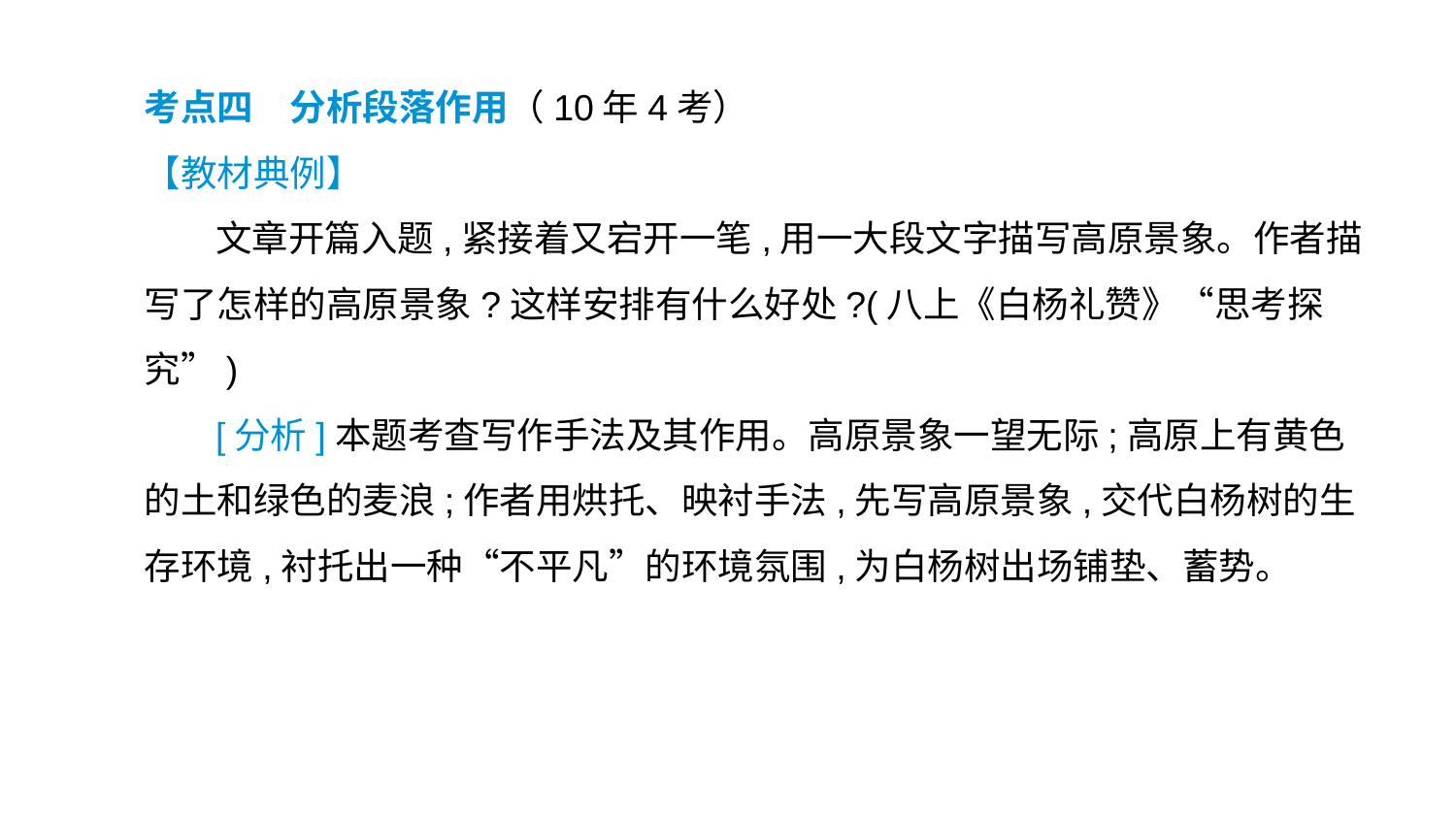

考点四　分析段落作用（10年4考）
【教材典例】
文章开篇入题,紧接着又宕开一笔,用一大段文字描写高原景象。作者描写了怎样的高原景象?这样安排有什么好处?(八上《白杨礼赞》“思考探究”)
[分析]本题考查写作手法及其作用。高原景象一望无际;高原上有黄色的土和绿色的麦浪;作者用烘托、映衬手法,先写高原景象,交代白杨树的生存环境,衬托出一种“不平凡”的环境氛围,为白杨树出场铺垫、蓄势。